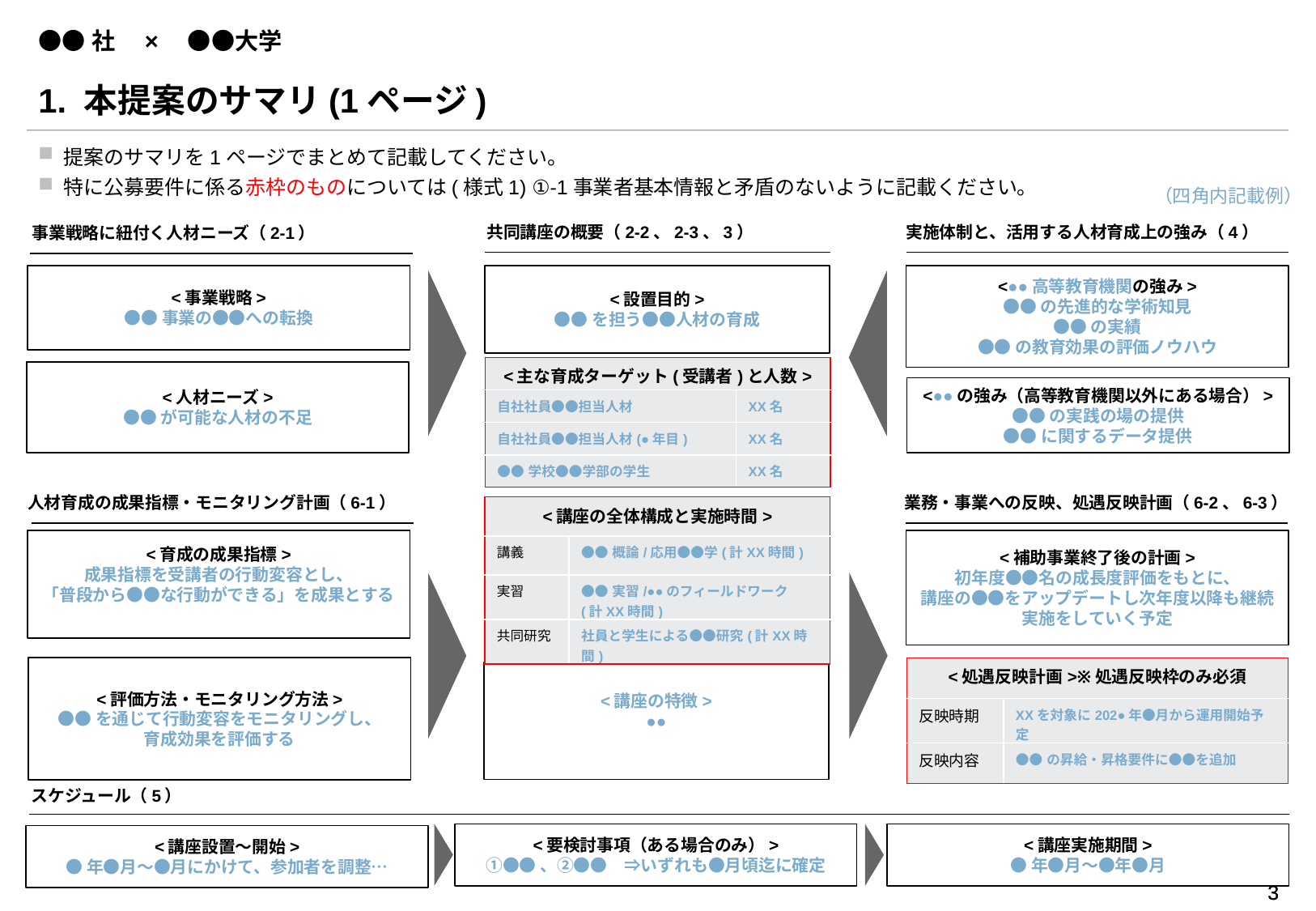

# ●●社　×　●●大学
1. 本提案のサマリ(1ページ)
提案のサマリを1ページでまとめて記載してください。
特に公募要件に係る赤枠のものについては(様式1) ①-1事業者基本情報と矛盾のないように記載ください。
（四角内記載例）
実施体制と、活用する人材育成上の強み（4）
共同講座の概要（2-2、2-3、3）
事業戦略に紐付く人材ニーズ（2-1）
<事業戦略>
●●事業の●●への転換
<設置目的>
●●を担う●●人材の育成
<●●高等教育機関の強み>
●●の先進的な学術知見
●●の実績
●●の教育効果の評価ノウハウ

| <主な育成ターゲット(受講者)と人数> |  |
| --- | --- |
| 自社社員●●担当人材 | XX名 |
| 自社社員●●担当人材(●年目) | XX名 |
| ●●学校●●学部の学生 | XX名 |
<人材ニーズ>
●●が可能な人材の不足
<●●の強み（高等教育機関以外にある場合）>
●●の実践の場の提供
●●に関するデータ提供
人材育成の成果指標・モニタリング計画（6-1）
業務・事業への反映、処遇反映計画（6-2、6-3）
| <講座の全体構成と実施時間> |  |
| --- | --- |
| 講義 | ●●概論/応用●●学(計XX時間) |
| 実習 | ●●実習/●●のフィールドワーク (計XX時間) |
| 共同研究 | 社員と学生による●●研究(計XX時間) |
<育成の成果指標>
成果指標を受講者の行動変容とし、
「普段から●●な行動ができる」を成果とする

<補助事業終了後の計画>
初年度●●名の成長度評価をもとに、
講座の●●をアップデートし次年度以降も継続実施をしていく予定

<評価方法・モニタリング方法>
●●を通じて行動変容をモニタリングし、
育成効果を評価する
| <処遇反映計画>※処遇反映枠のみ必須 |  |
| --- | --- |
| 反映時期 | XXを対象に202●年●月から運用開始予定 |
| 反映内容 | ●●の昇給・昇格要件に●●を追加 |
<講座の特徴>
●●

スケジュール（5）
<要検討事項（ある場合のみ）>
①●●、②●●　⇒いずれも●月頃迄に確定
<講座実施期間>
●年●月～●年●月
<講座設置～開始>
●年●月～●月にかけて、参加者を調整…